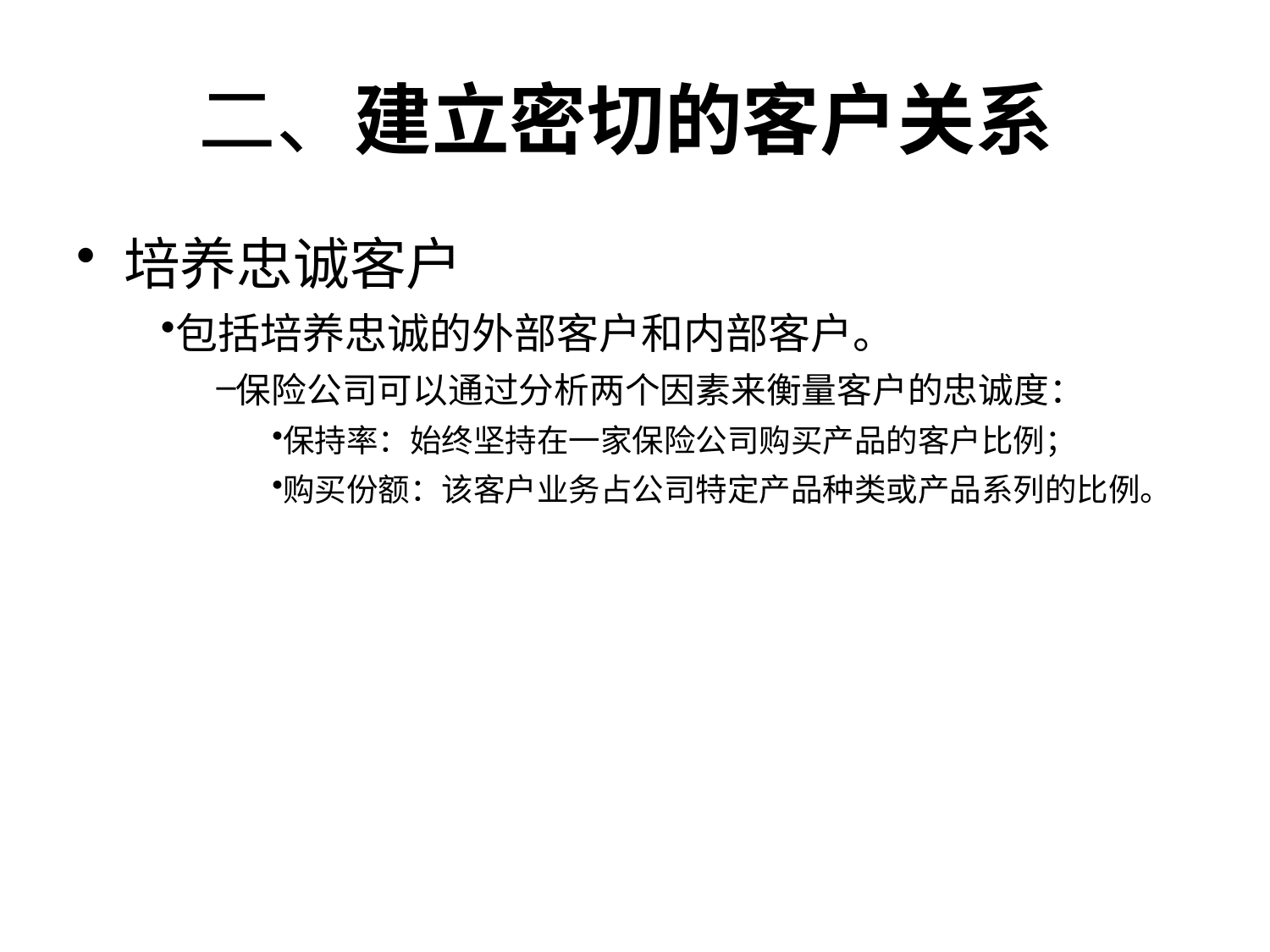

# 二、建立密切的客户关系
培养忠诚客户
包括培养忠诚的外部客户和内部客户。
保险公司可以通过分析两个因素来衡量客户的忠诚度：
保持率：始终坚持在一家保险公司购买产品的客户比例；
购买份额：该客户业务占公司特定产品种类或产品系列的比例。